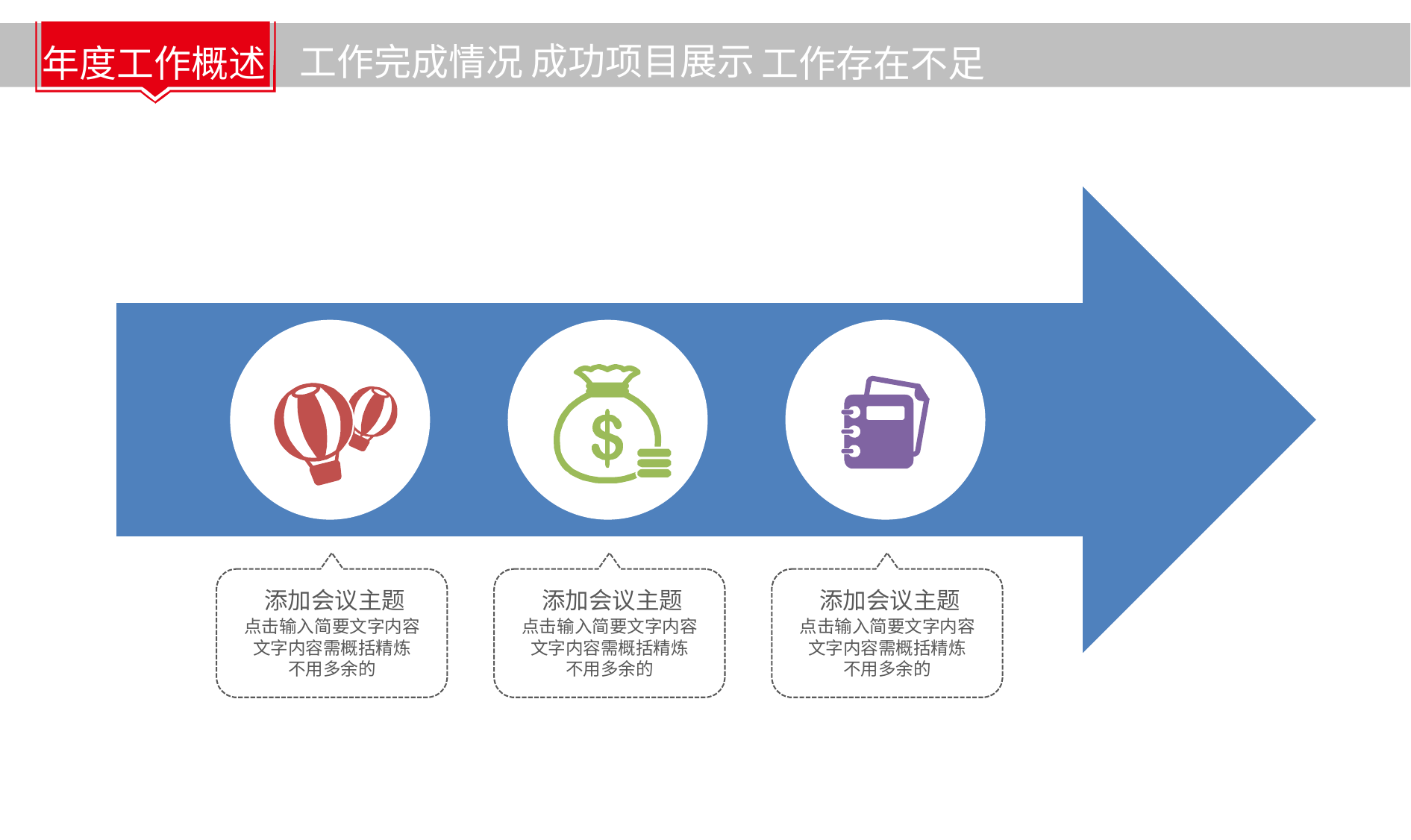

成功项目展示
工作完成情况
年度工作概述
工作存在不足

添加会议主题
点击输入简要文字内容
文字内容需概括精炼
不用多余的

添加会议主题
点击输入简要文字内容
文字内容需概括精炼
不用多余的

添加会议主题
点击输入简要文字内容
文字内容需概括精炼
不用多余的